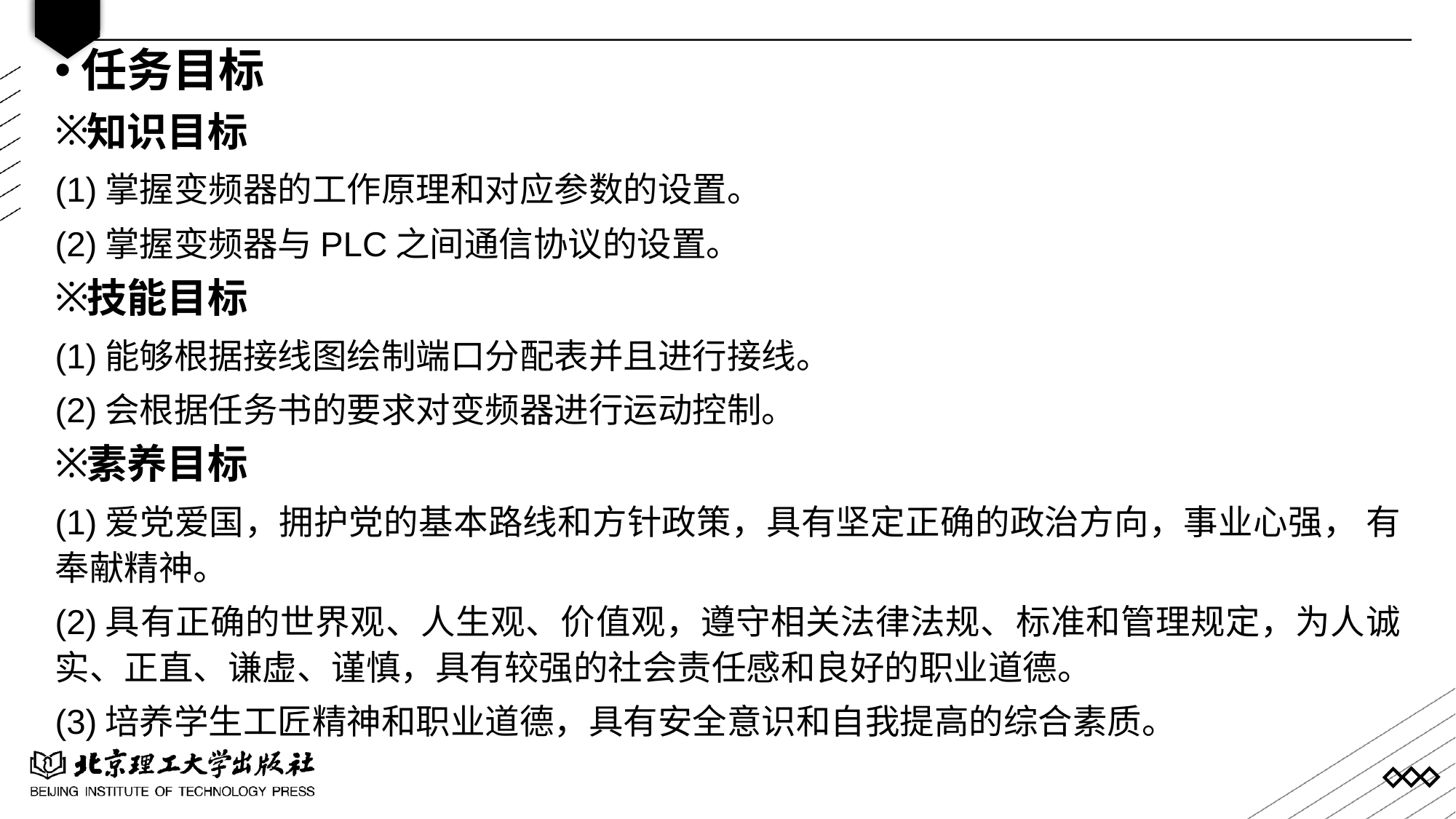

任务目标
知识目标
(1)掌握变频器的工作原理和对应参数的设置。
(2)掌握变频器与PLC之间通信协议的设置。
技能目标
(1)能够根据接线图绘制端口分配表并且进行接线。
(2)会根据任务书的要求对变频器进行运动控制。
素养目标
(1)爱党爱国，拥护党的基本路线和方针政策，具有坚定正确的政治方向，事业心强， 有奉献精神。
(2)具有正确的世界观、人生观、价值观，遵守相关法律法规、标准和管理规定，为人诚实、正直、谦虚、谨慎，具有较强的社会责任感和良好的职业道德。
(3)培养学生工匠精神和职业道德，具有安全意识和自我提高的综合素质。